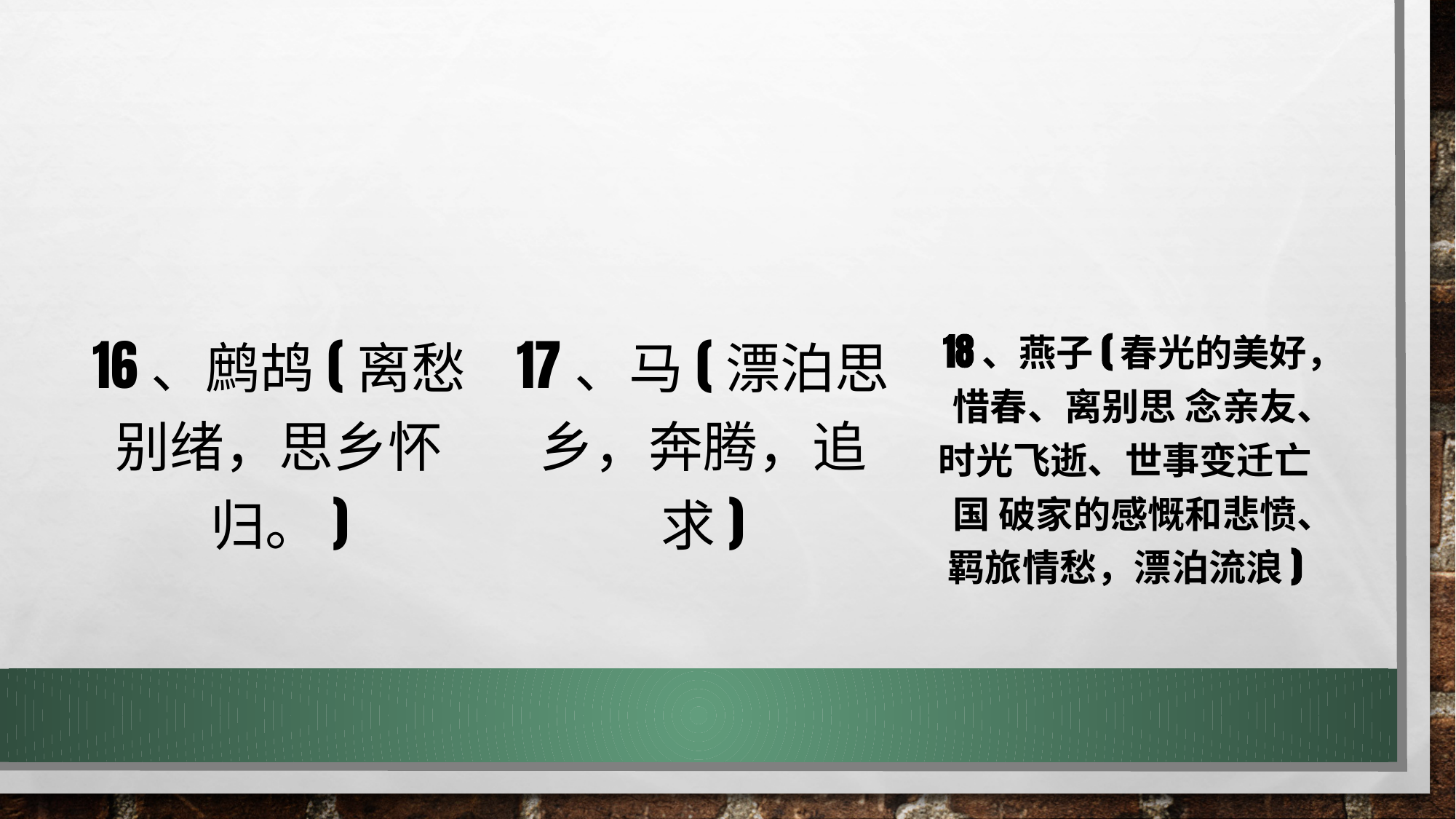

#

16、鹧鸪(离愁别绪，思乡怀归。)
17、马(漂泊思乡，奔腾，追求)
18、燕子(春光的美好，惜春、离别思 念亲友、时光飞逝、世事变迁亡国 破家的感慨和悲愤、羁旅情愁，漂泊流浪)